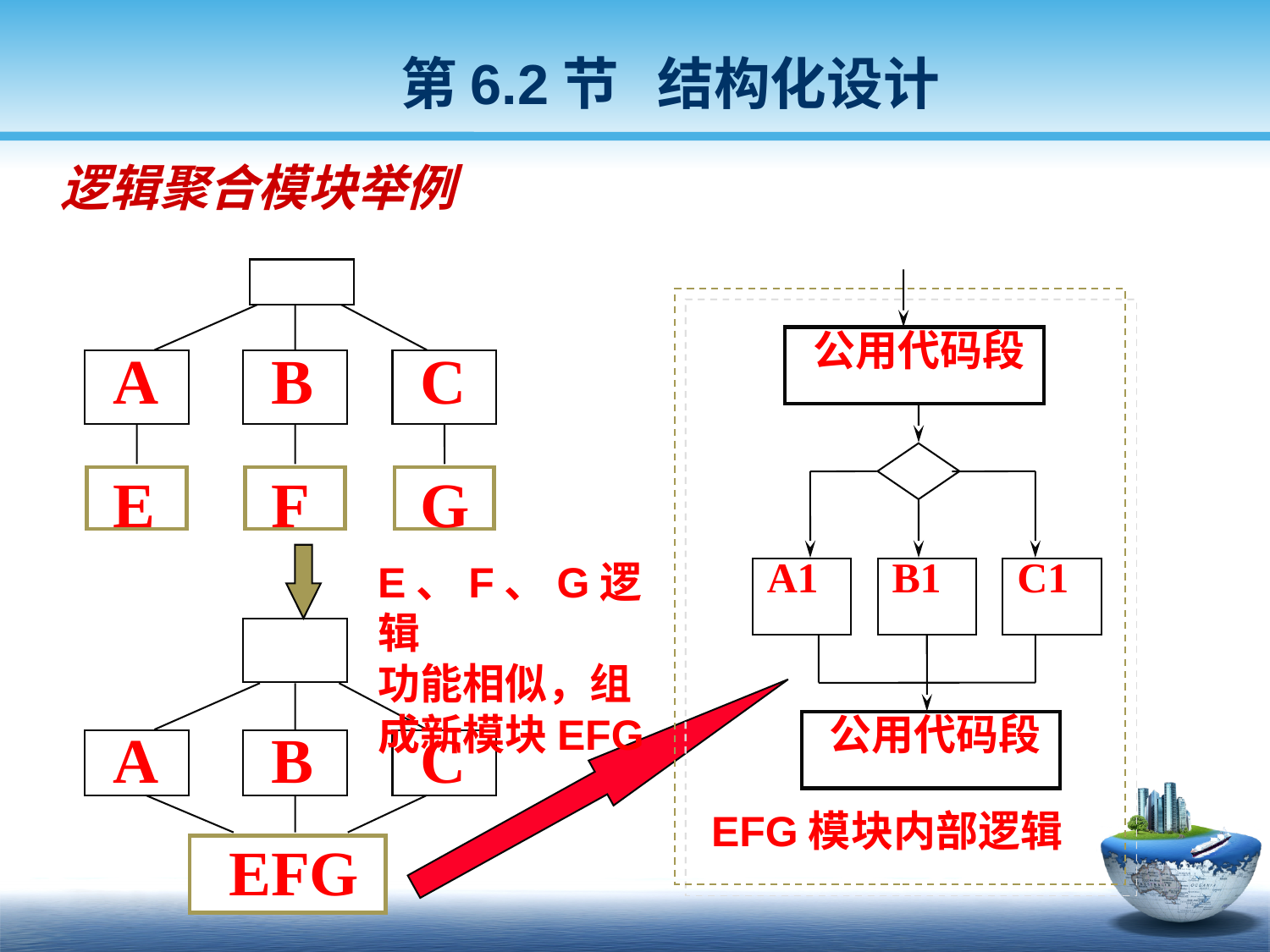

第6.2节   结构化设计
逻辑聚合模块举例

A
B
C

E
F
G

A
B
C

EFG

公用代码段

A1
B1
C1

公用代码段

EFG模块内部逻辑
E、F、G逻辑
功能相似，组
成新模块EFG